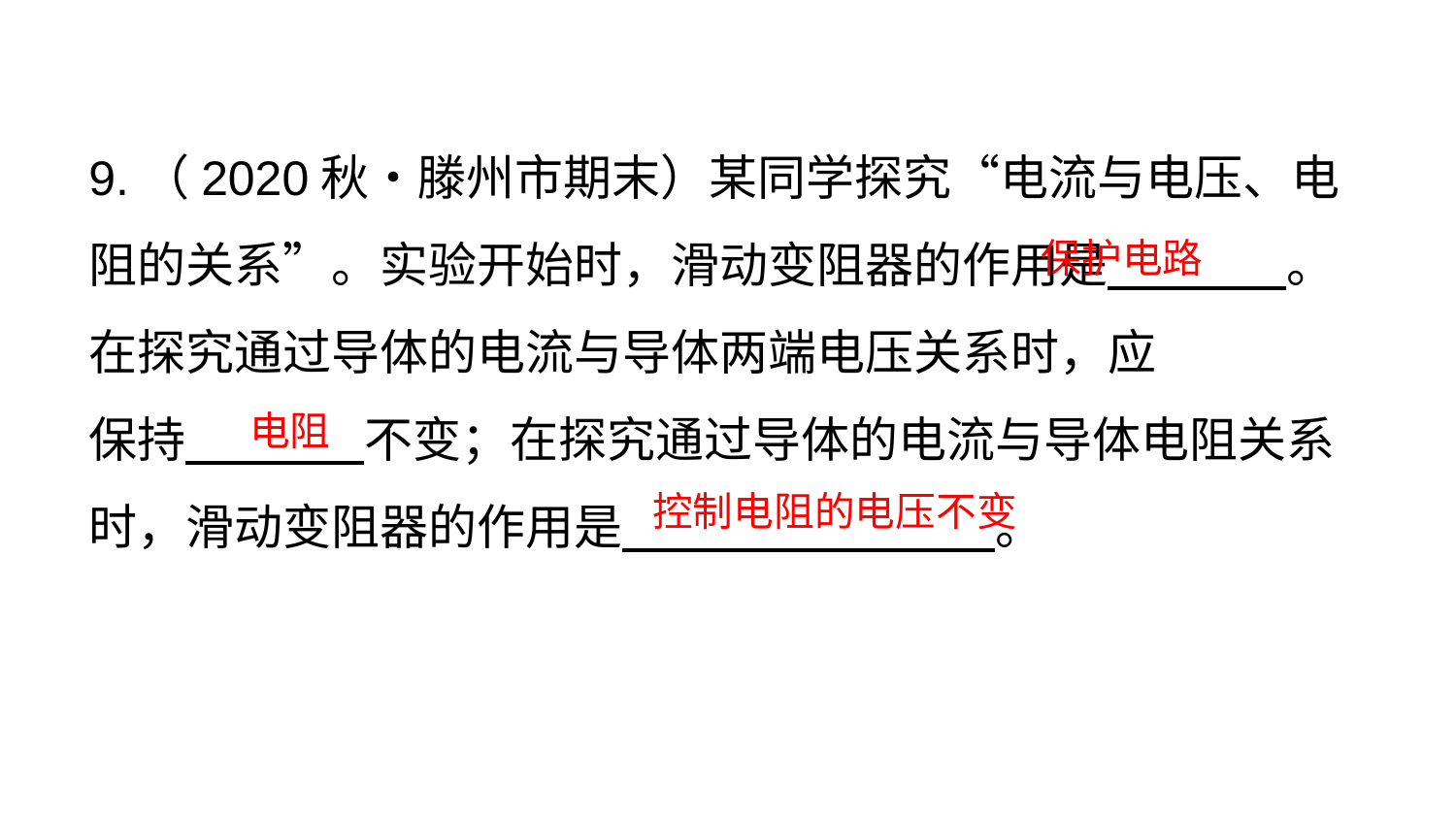

9.（2020秋•滕州市期末）某同学探究“电流与电压、电阻的关系”。实验开始时，滑动变阻器的作用是　　   　。在探究通过导体的电流与导体两端电压关系时，应
保持　 　　  不变；在探究通过导体的电流与导体电阻关系时，滑动变阻器的作用是　　　　　　   　。
保护电路
电阻
控制电阻的电压不变